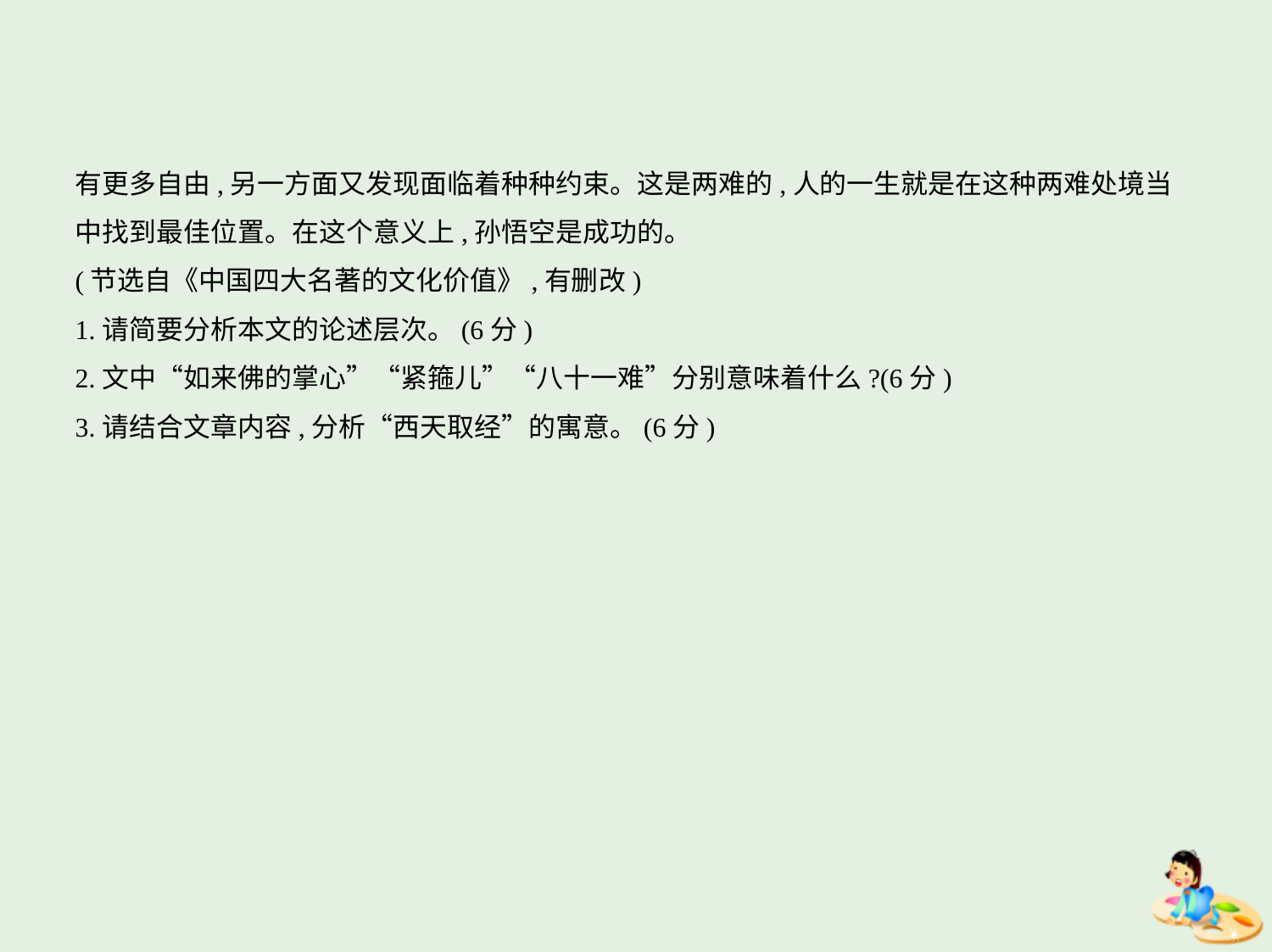

有更多自由,另一方面又发现面临着种种约束。这是两难的,人的一生就是在这种两难处境当
中找到最佳位置。在这个意义上,孙悟空是成功的。
(节选自《中国四大名著的文化价值》,有删改)
1.请简要分析本文的论述层次。(6分)
2.文中“如来佛的掌心”“紧箍儿”“八十一难”分别意味着什么?(6分)
3.请结合文章内容,分析“西天取经”的寓意。(6分)